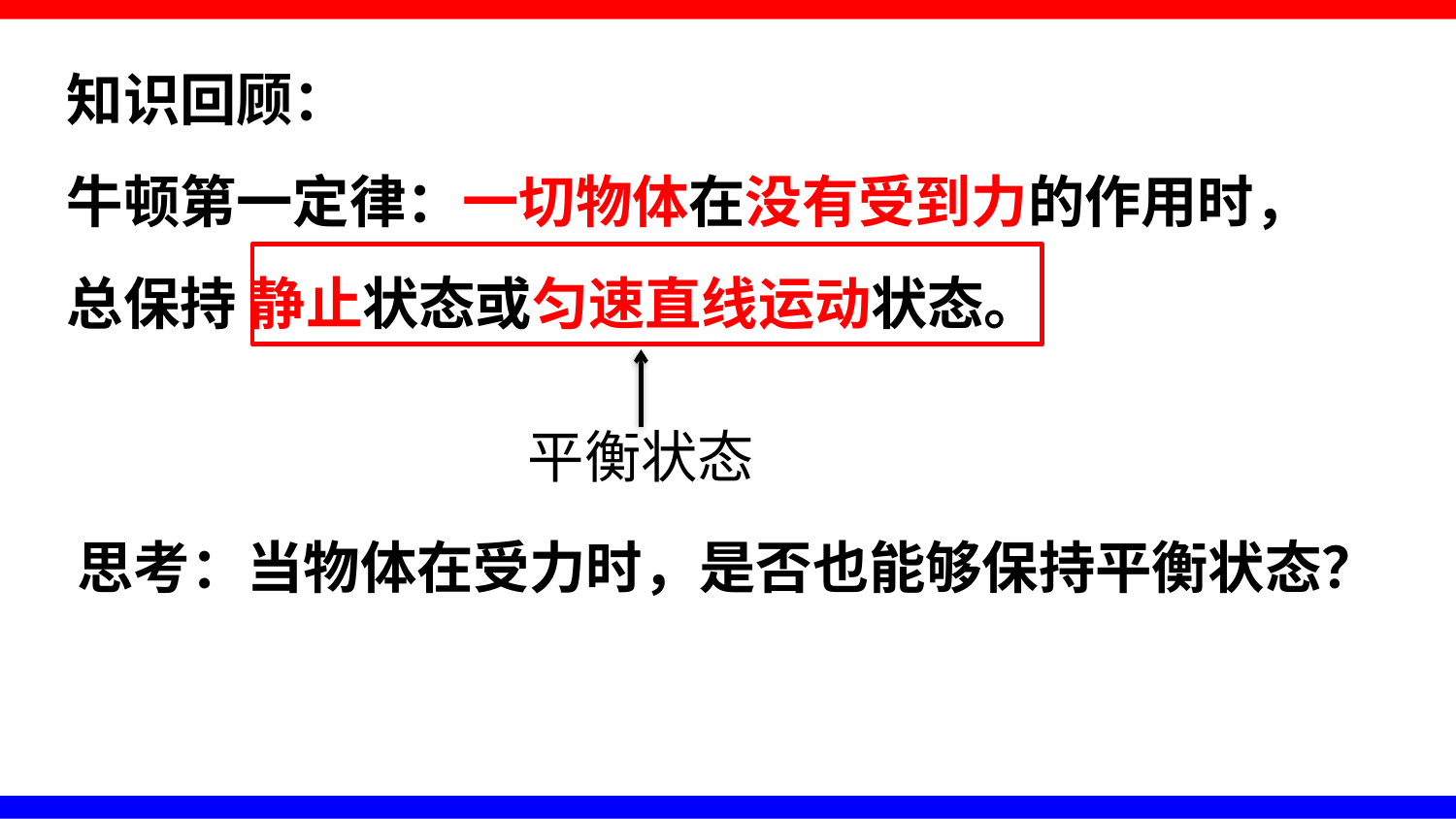

知识回顾：
牛顿第一定律：一切物体在没有受到力的作用时，总保持 静止状态或匀速直线运动状态。

平衡状态
思考：当物体在受力时，是否也能够保持平衡状态？